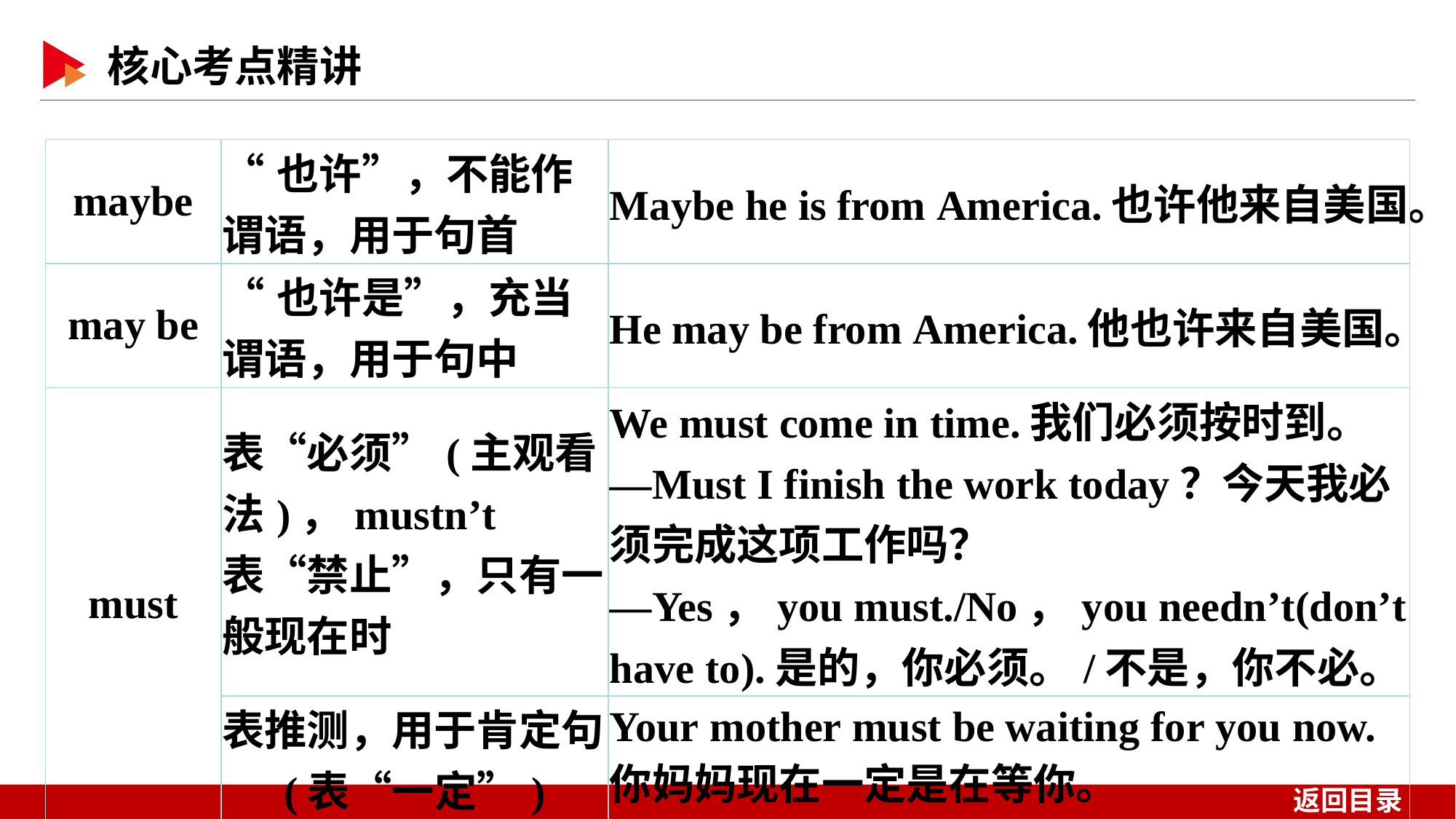

| maybe | “也许”，不能作谓语，用于句首 | Maybe he is from America.也许他来自美国。 |
| --- | --- | --- |
| may be | “也许是”，充当谓语，用于句中 | He may be from America.他也许来自美国。 |
| must | 表“必须”(主观看法)，mustn’t 表“禁止”，只有一般现在时 | We must come in time.我们必须按时到。 —Must I finish the work today？今天我必须完成这项工作吗？ —Yes，you must./No，you needn’t(don’t have to).是的，你必须。/不是，你不必。 |
|  | 表推测，用于肯定句(表“一定”) | Your mother must be waiting for you now.你妈妈现在一定是在等你。 |